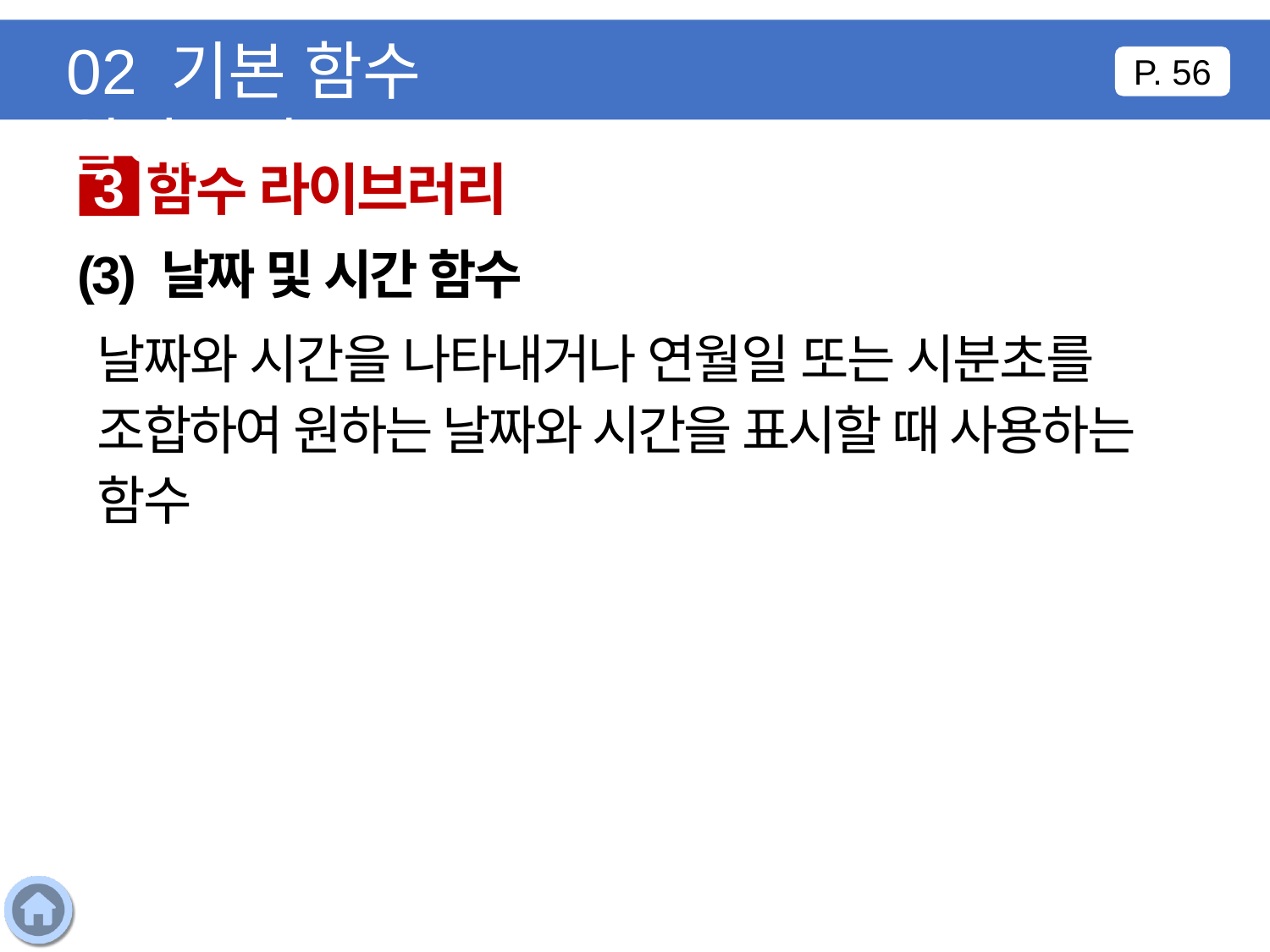

02 기본 함수 알아보기
P. 56
함수 라이브러리
3
(3) 날짜 및 시간 함수
날짜와 시간을 나타내거나 연월일 또는 시분초를 조합하여 원하는 날짜와 시간을 표시할 때 사용하는 함수